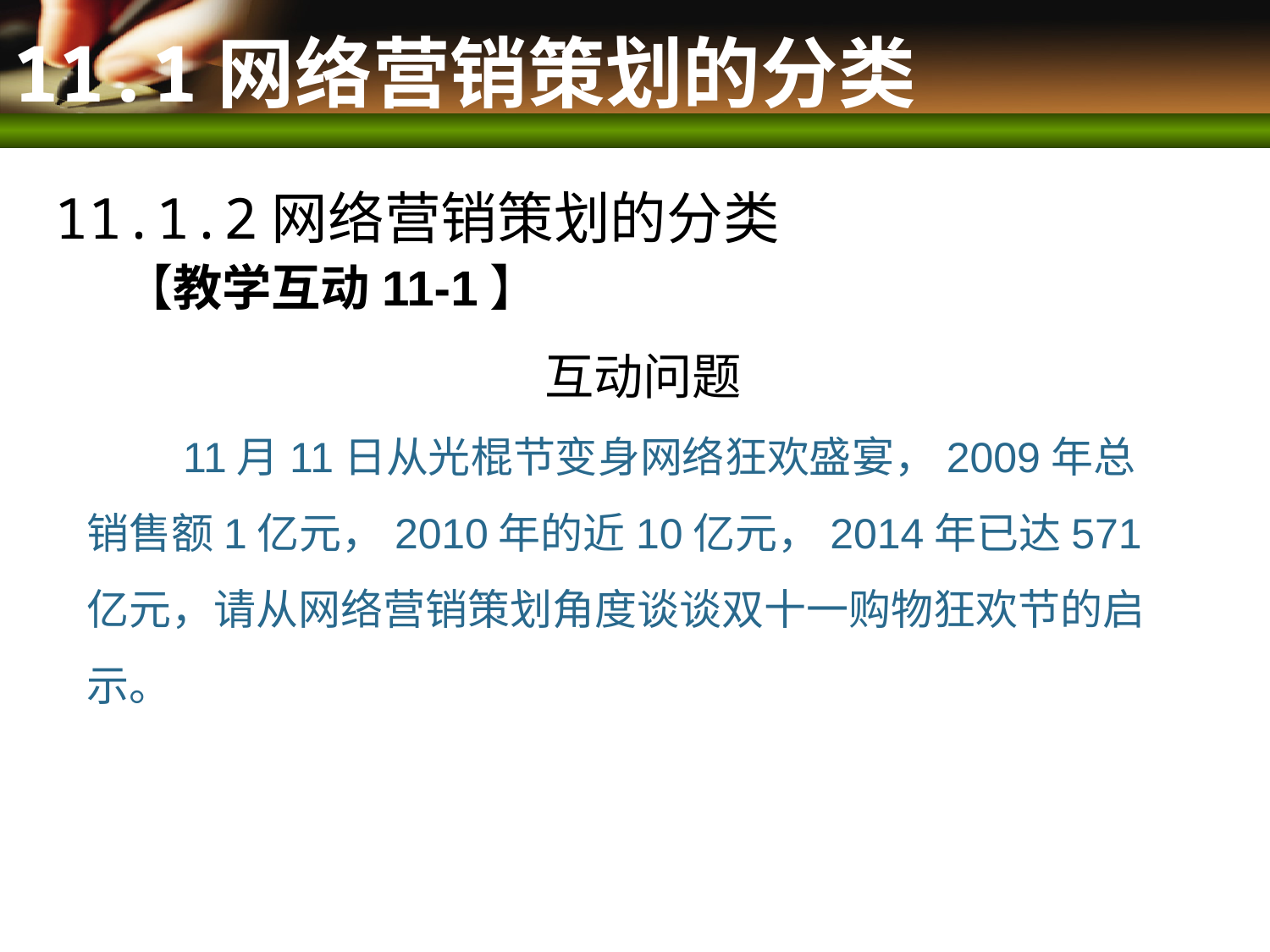

# 11.1网络营销策划的分类
11.1.2网络营销策划的分类

【教学互动11-1】
互动问题
     11月11日从光棍节变身网络狂欢盛宴，2009年总销售额1亿元，2010年的近10亿元，2014年已达571亿元，请从网络营销策划角度谈谈双十一购物狂欢节的启示。